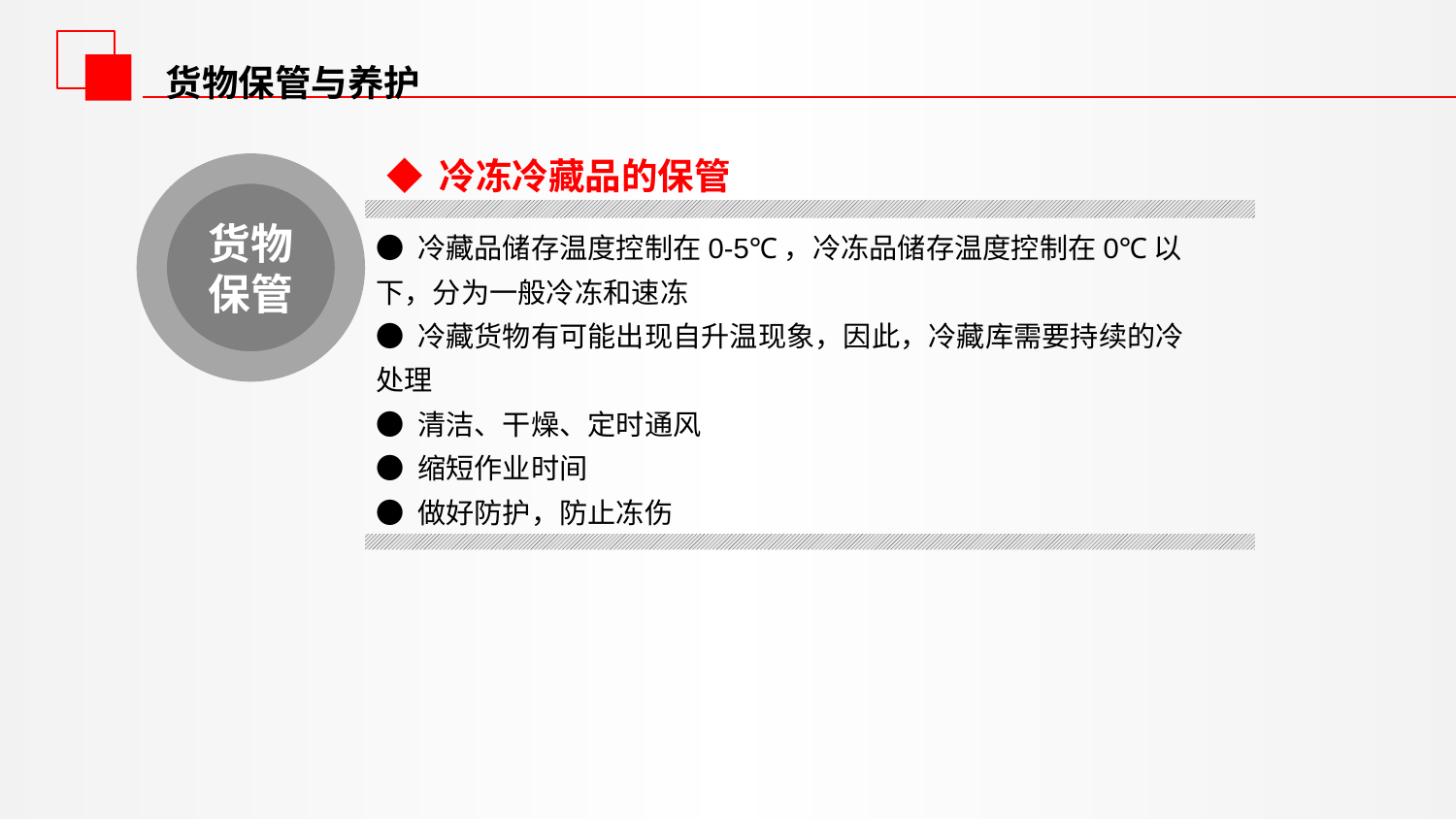

货物保管与养护
◆ 冷冻冷藏品的保管
货物保管

● 冷藏品储存温度控制在0-5℃，冷冻品储存温度控制在0℃以下，分为一般冷冻和速冻
● 冷藏货物有可能出现自升温现象，因此，冷藏库需要持续的冷处理
● 清洁、干燥、定时通风
● 缩短作业时间
● 做好防护，防止冻伤